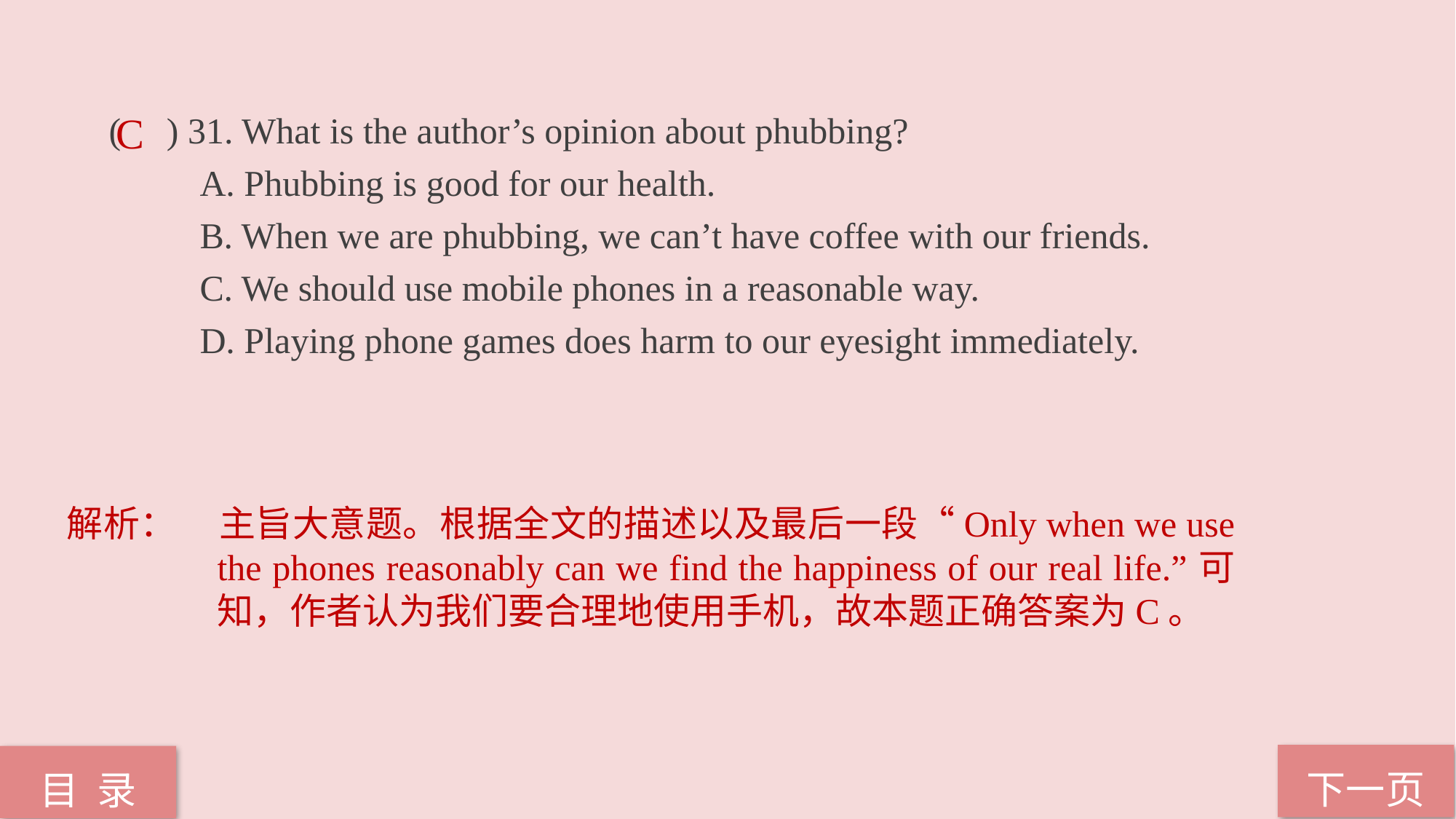

(     ) 31. What is the author’s opinion about phubbing?
          A. Phubbing is good for our health.
          B. When we are phubbing, we can’t have coffee with our friends.
          C. We should use mobile phones in a reasonable way.
          D. Playing phone games does harm to our eyesight immediately.

C
解析：	主旨大意题。根据全文的描述以及最后一段“Only when we use the phones reasonably can we find the happiness of our real life.”可知，作者认为我们要合理地使用手机，故本题正确答案为C。